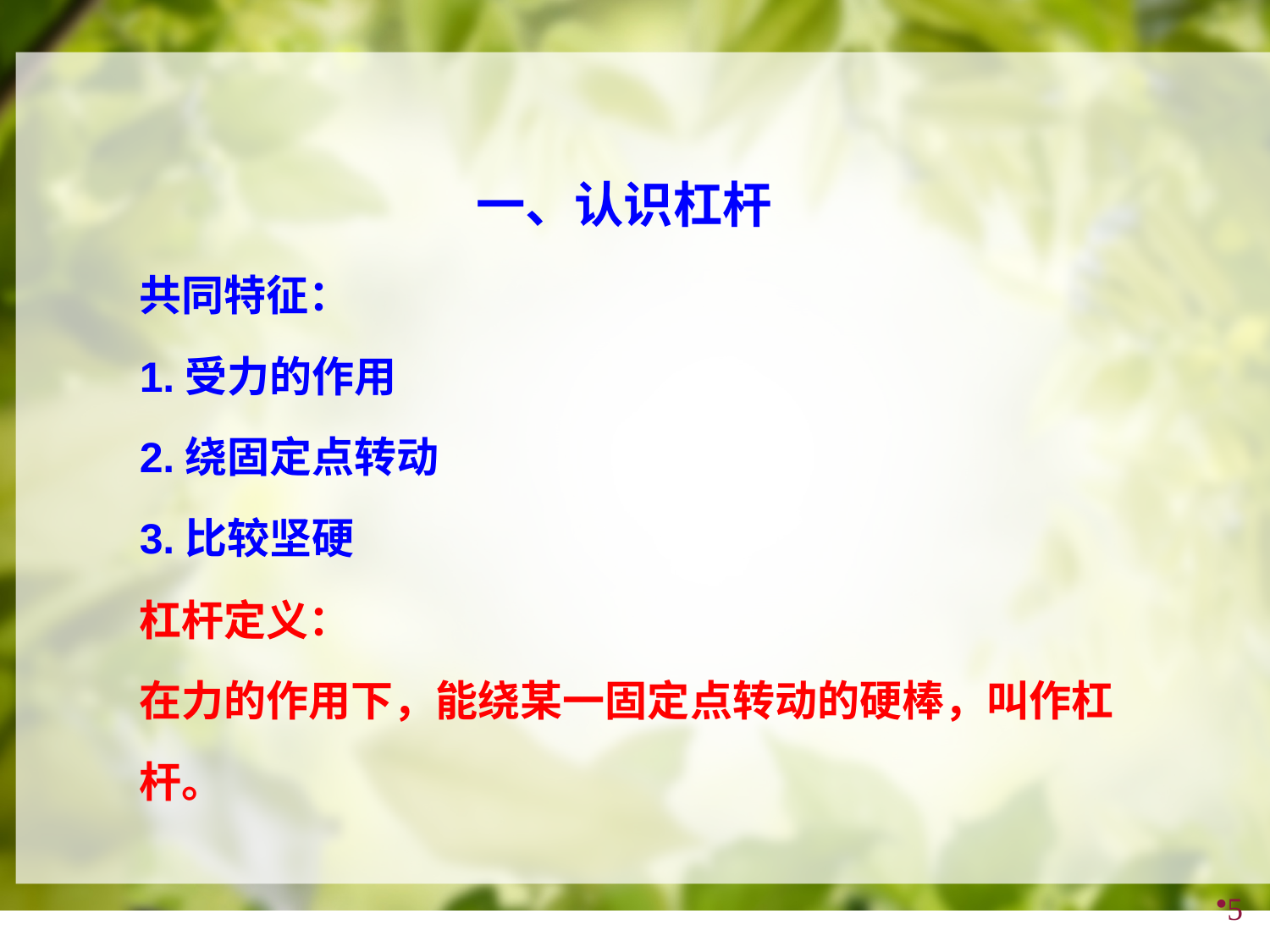

一、认识杠杆
共同特征：
1.受力的作用
2.绕固定点转动
3.比较坚硬
杠杆定义：
在力的作用下，能绕某一固定点转动的硬棒，叫作杠杆。
5